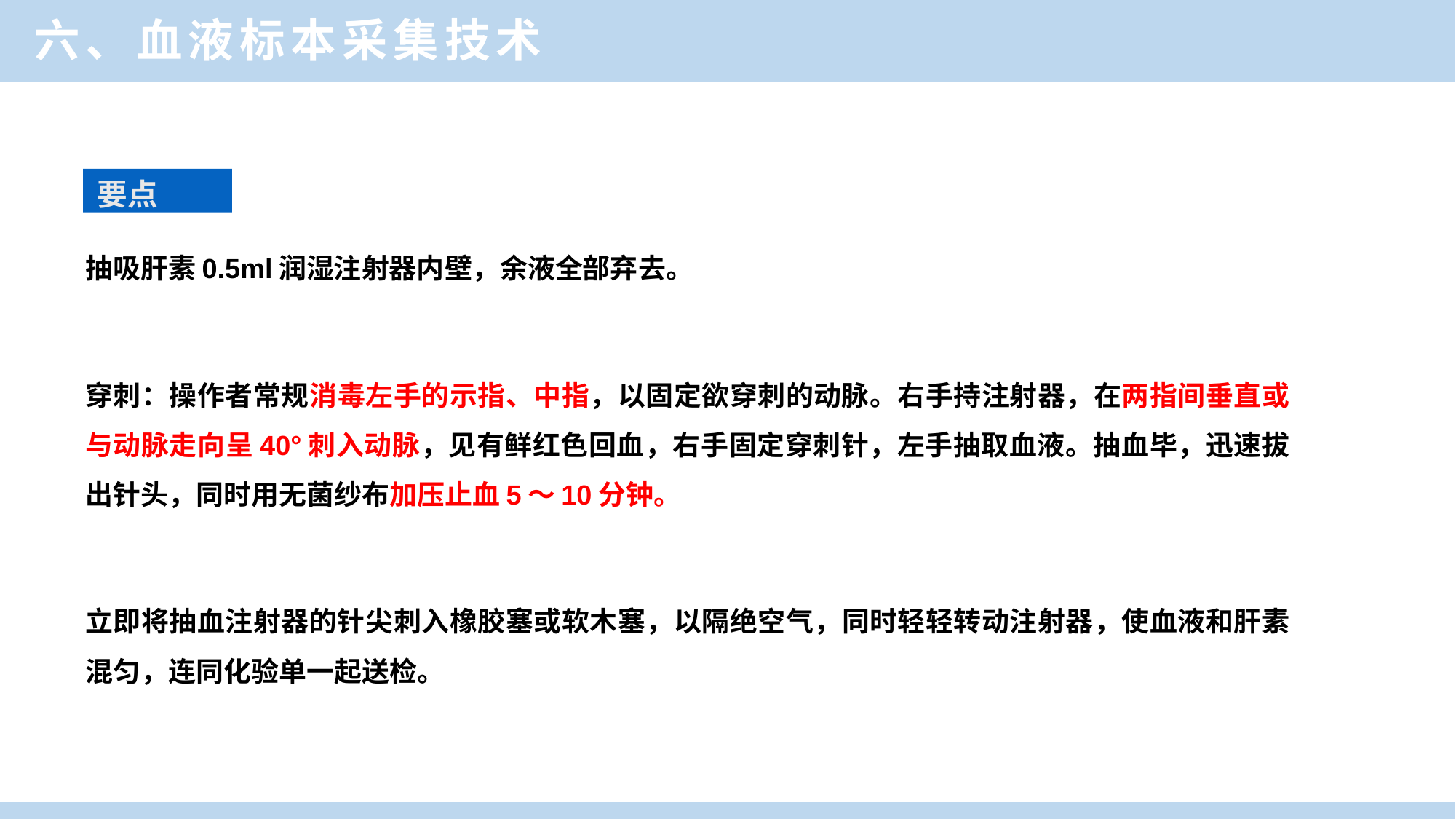

六、血液标本采集技术
 要点
抽吸肝素0.5ml润湿注射器内壁，余液全部弃去。

穿刺：操作者常规消毒左手的示指、中指，以固定欲穿刺的动脉。右手持注射器，在两指间垂直或与动脉走向呈40°刺入动脉，见有鲜红色回血，右手固定穿刺针，左手抽取血液。抽血毕，迅速拔出针头，同时用无菌纱布加压止血5～10分钟。

立即将抽血注射器的针尖刺入橡胶塞或软木塞，以隔绝空气，同时轻轻转动注射器，使血液和肝素混匀，连同化验单一起送检。